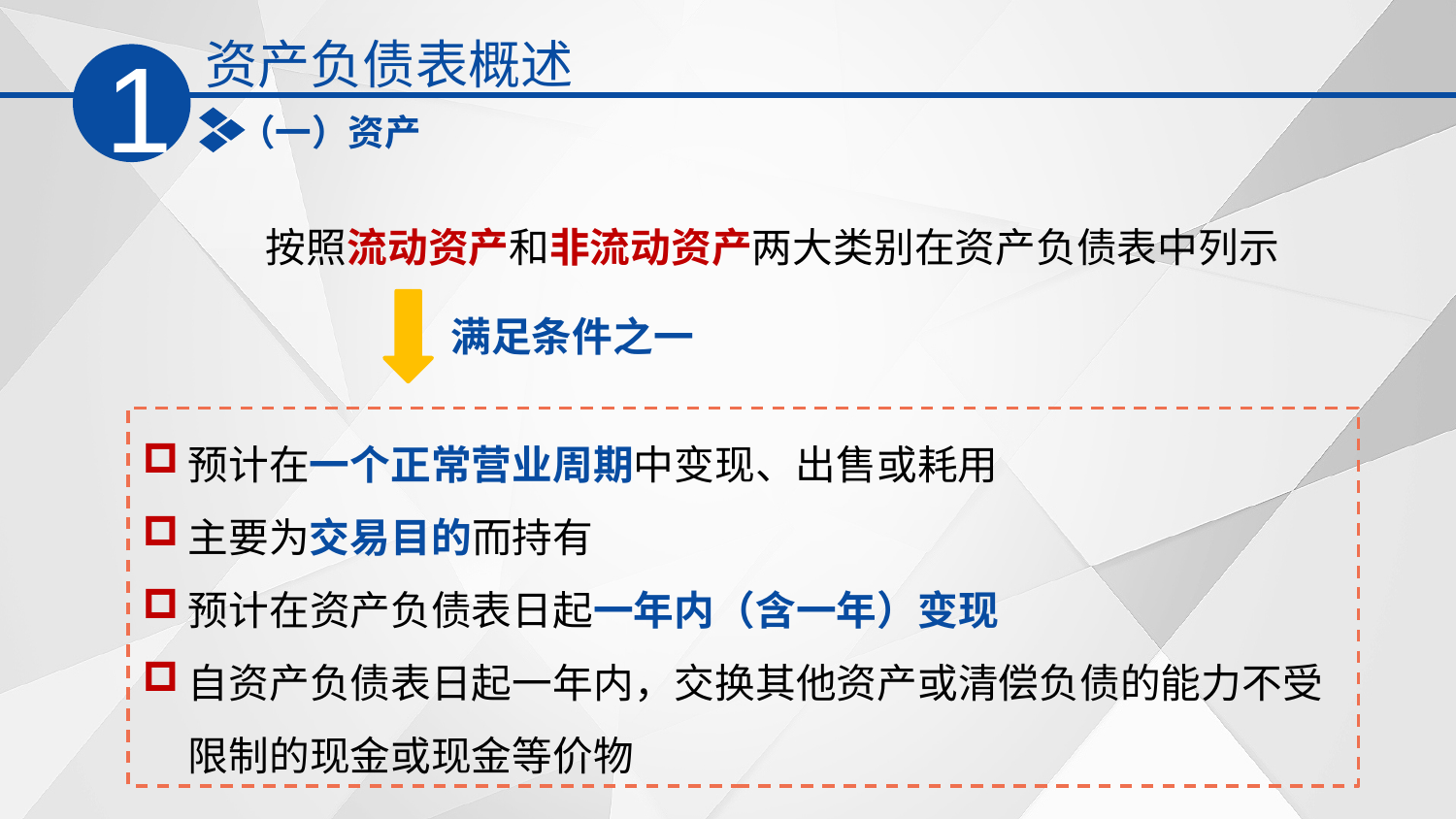

资产负债表概述
1

（一）资产

按照流动资产和非流动资产两大类别在资产负债表中列示

满足条件之一
预计在一个正常营业周期中变现、出售或耗用
主要为交易目的而持有
预计在资产负债表日起一年内（含一年）变现
自资产负债表日起一年内，交换其他资产或清偿负债的能力不受限制的现金或现金等价物